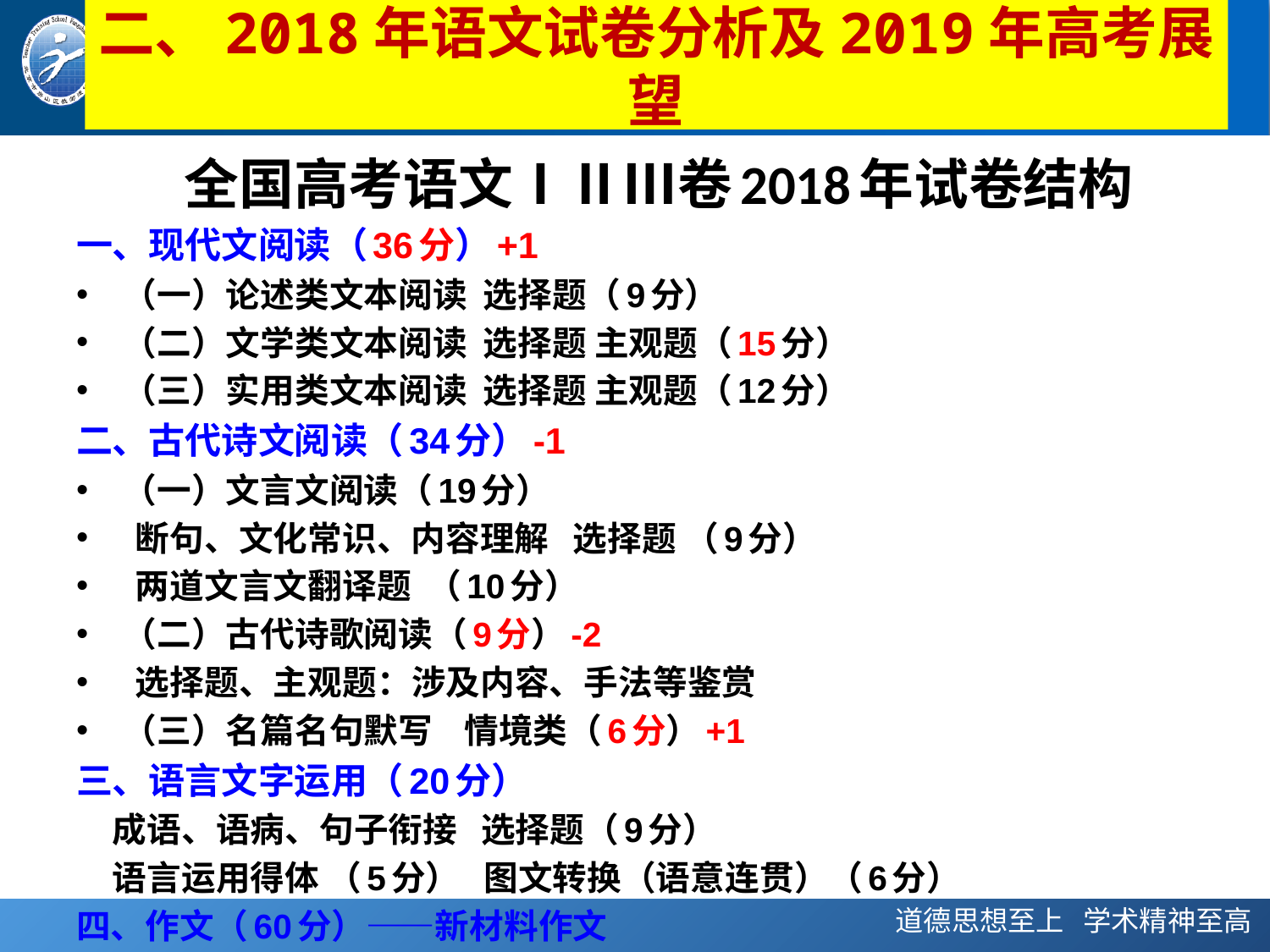

# 二、2018年语文试卷分析及2019年高考展望
        全国高考语文ⅠⅡⅢ卷2018年试卷结构
一、现代文阅读（36分）+1
（一）论述类文本阅读  选择题（9分）
（二）文学类文本阅读  选择题 主观题（15分）
（三）实用类文本阅读  选择题 主观题（12分）
二、古代诗文阅读（34分）-1
（一）文言文阅读（19分）
 断句、文化常识、内容理解   选择题 （9分）
 两道文言文翻译题  （10分）
（二）古代诗歌阅读（9分）-2
 选择题、主观题：涉及内容、手法等鉴赏
（三）名篇名句默写    情境类（6分）+1
三、语言文字运用（20分）
    成语、语病、句子衔接   选择题（9分）
    语言运用得体 （5分）   图文转换（语意连贯）（6分）
四、作文（60分）——新材料作文